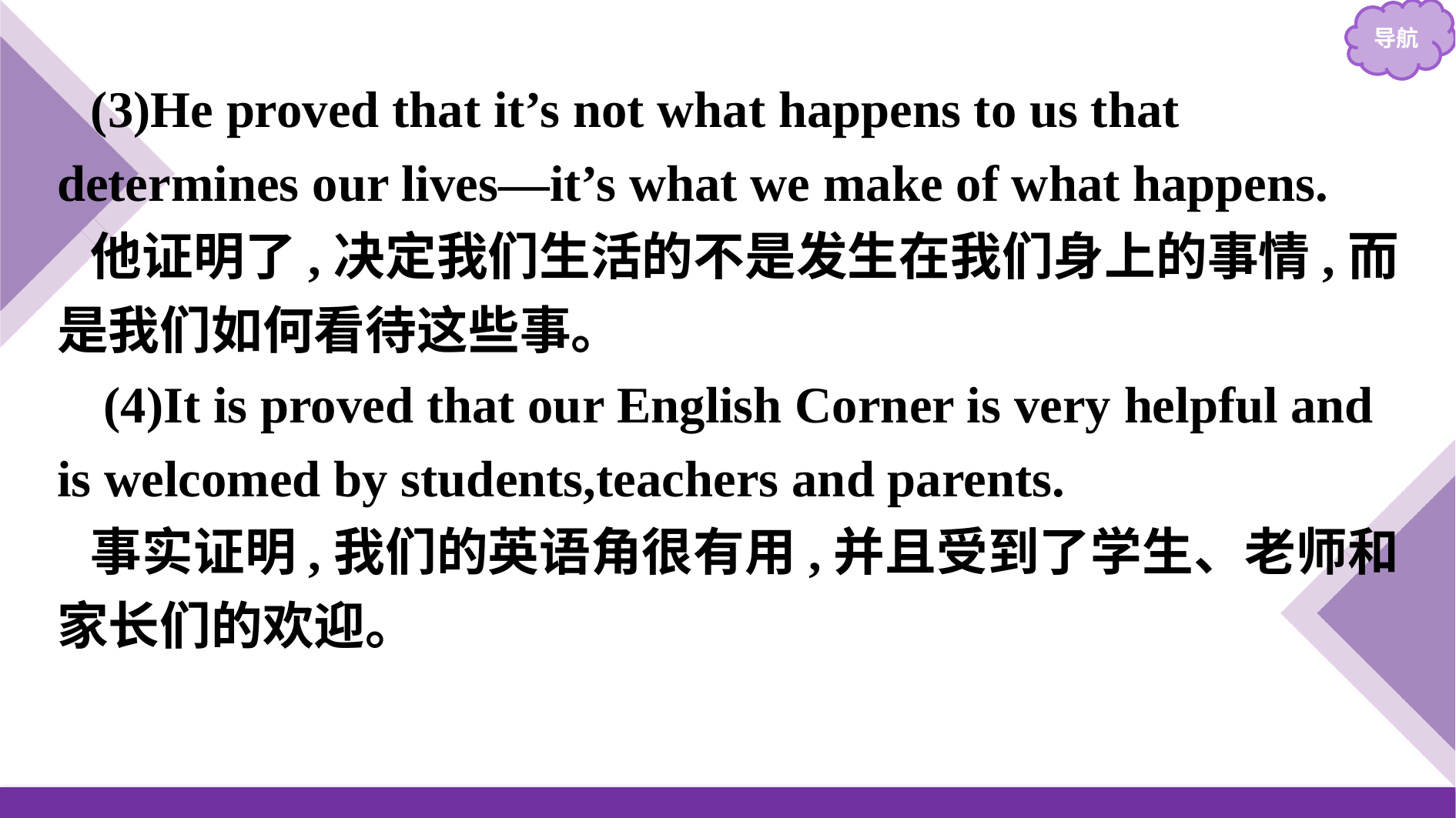

(3)He proved that it’s not what happens to us that determines our lives—it’s what we make of what happens.
他证明了,决定我们生活的不是发生在我们身上的事情,而是我们如何看待这些事。
 (4)It is proved that our English Corner is very helpful and is welcomed by students,teachers and parents.
事实证明,我们的英语角很有用,并且受到了学生、老师和家长们的欢迎。